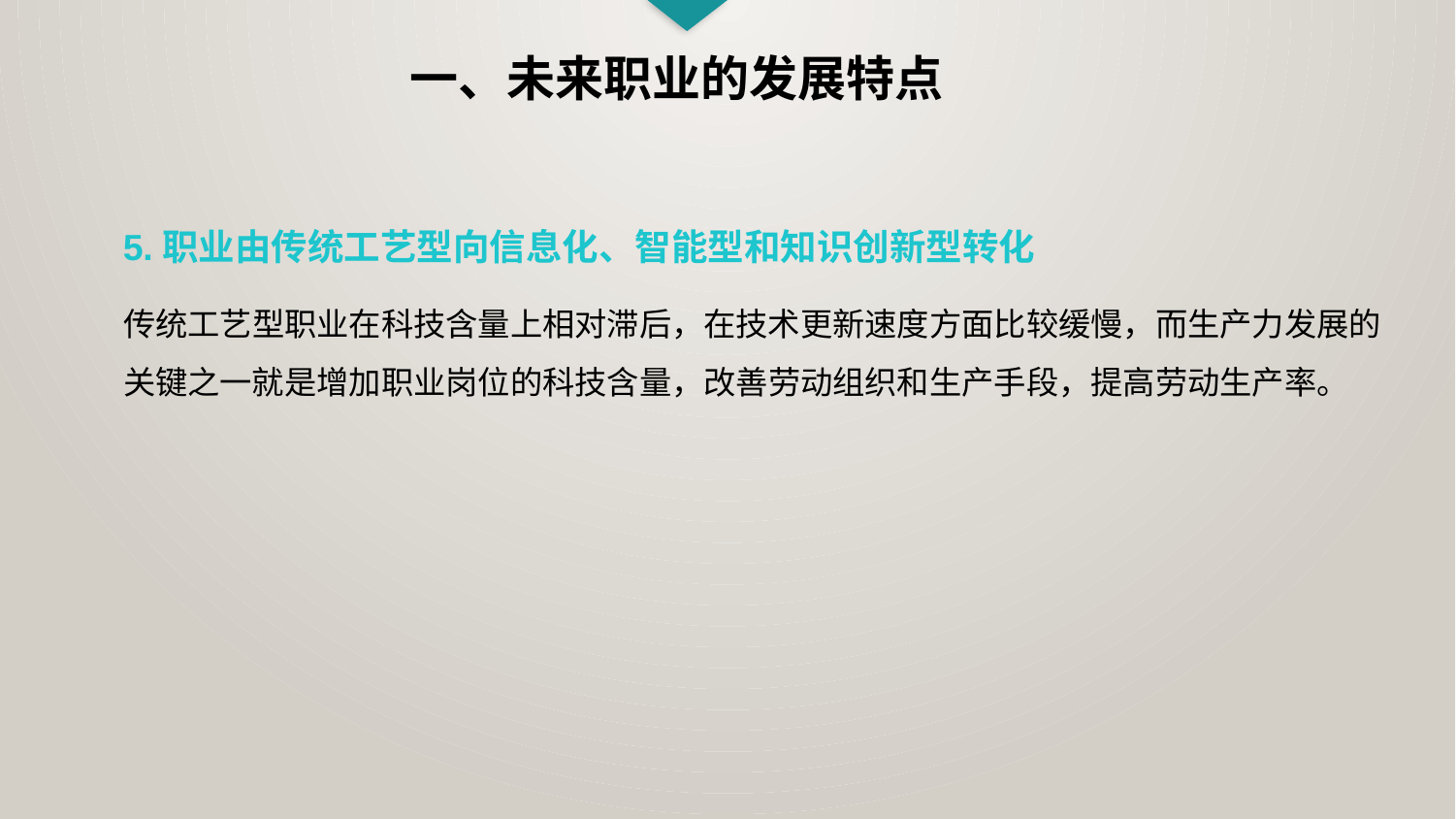

一、未来职业的发展特点
5.职业由传统工艺型向信息化、智能型和知识创新型转化
传统工艺型职业在科技含量上相对滞后，在技术更新速度方面比较缓慢，而生产力发展的关键之一就是增加职业岗位的科技含量，改善劳动组织和生产手段，提高劳动生产率。
74